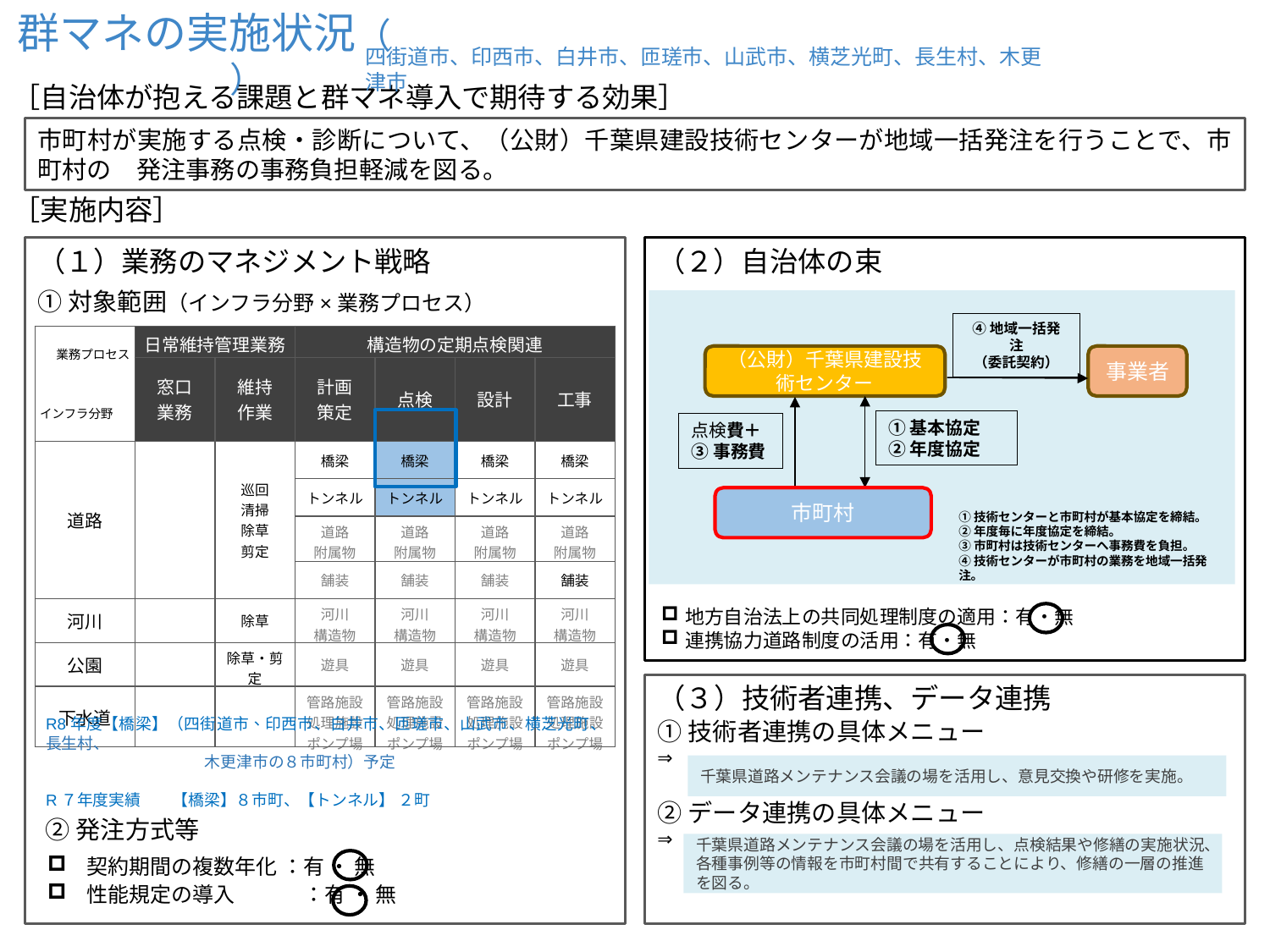

群マネの実施状況（　　　　　　　　　　　　　　　　　　　　　　　　　　　　　　）
四街道市、印西市、白井市、匝瑳市、山武市、横芝光町、長生村、木更津市
［自治体が抱える課題と群マネ導入で期待する効果］
市町村が実施する点検・診断について、（公財）千葉県建設技術センターが地域一括発注を行うことで、市町村の　発注事務の事務負担軽減を図る。
［実施内容］
（１）業務のマネジメント戦略
（２）自治体の束
①対象範囲（インフラ分野×業務プロセス）

④地域一括発注
（委託契約）
| 業務プロセス インフラ分野 | 日常維持管理業務 |  | 構造物の定期点検関連 |  |  |  |
| --- | --- | --- | --- | --- | --- | --- |
|  | 窓口 業務 | 維持 作業 | 計画 策定 | 点検 | 設計 | 工事 |
| 道路 |  | 巡回 清掃 除草 剪定 | 橋梁 | 橋梁 | 橋梁 | 橋梁 |
|  |  |  | トンネル | トンネル | トンネル | トンネル |
|  |  |  | 道路 附属物 | 道路 附属物 | 道路 附属物 | 道路 附属物 |
|  |  |  | 舗装 | 舗装 | 舗装 | 舗装 |
| 河川 |  | 除草 | 河川 構造物 | 河川 構造物 | 河川 構造物 | 河川 構造物 |
| 公園 |  | 除草・剪定 | 遊具 | 遊具 | 遊具 | 遊具 |
| 下水道 |  |  | 管路施設 処理施設 ポンプ場 | 管路施設 処理施設 ポンプ場 | 管路施設 処理施設 ポンプ場 | 管路施設 処理施設 ポンプ場 |
（公財）千葉県建設技術センター
事業者

①基本協定
②年度協定
点検費＋
③事務費
市町村
①技術センターと市町村が基本協定を締結。
②年度毎に年度協定を締結。
③市町村は技術センターへ事務費を負担。
④技術センターが市町村の業務を地域一括発注。
地方自治法上の共同処理制度の適用：有・無
連携協力道路制度の活用：有・無

（３）技術者連携、データ連携
R8年度【橋梁】（四街道市、印西市、白井市、匝瑳市、山武市、横芝光町、長生村、
　　　　　　　　　　木更津市の８市町村）予定

R７年度実績　　【橋梁】８市町、【トンネル】 ２町
①技術者連携の具体メニュー
⇒

②データ連携の具体メニュー
⇒
千葉県道路メンテナンス会議の場を活用し、意見交換や研修を実施。
②発注方式等

千葉県道路メンテナンス会議の場を活用し、点検結果や修繕の実施状況、各種事例等の情報を市町村間で共有することにより、修繕の一層の推進を図る。

契約期間の複数年化 ：有 ・ 無

性能規定の導入　　　 ：有 ・ 無